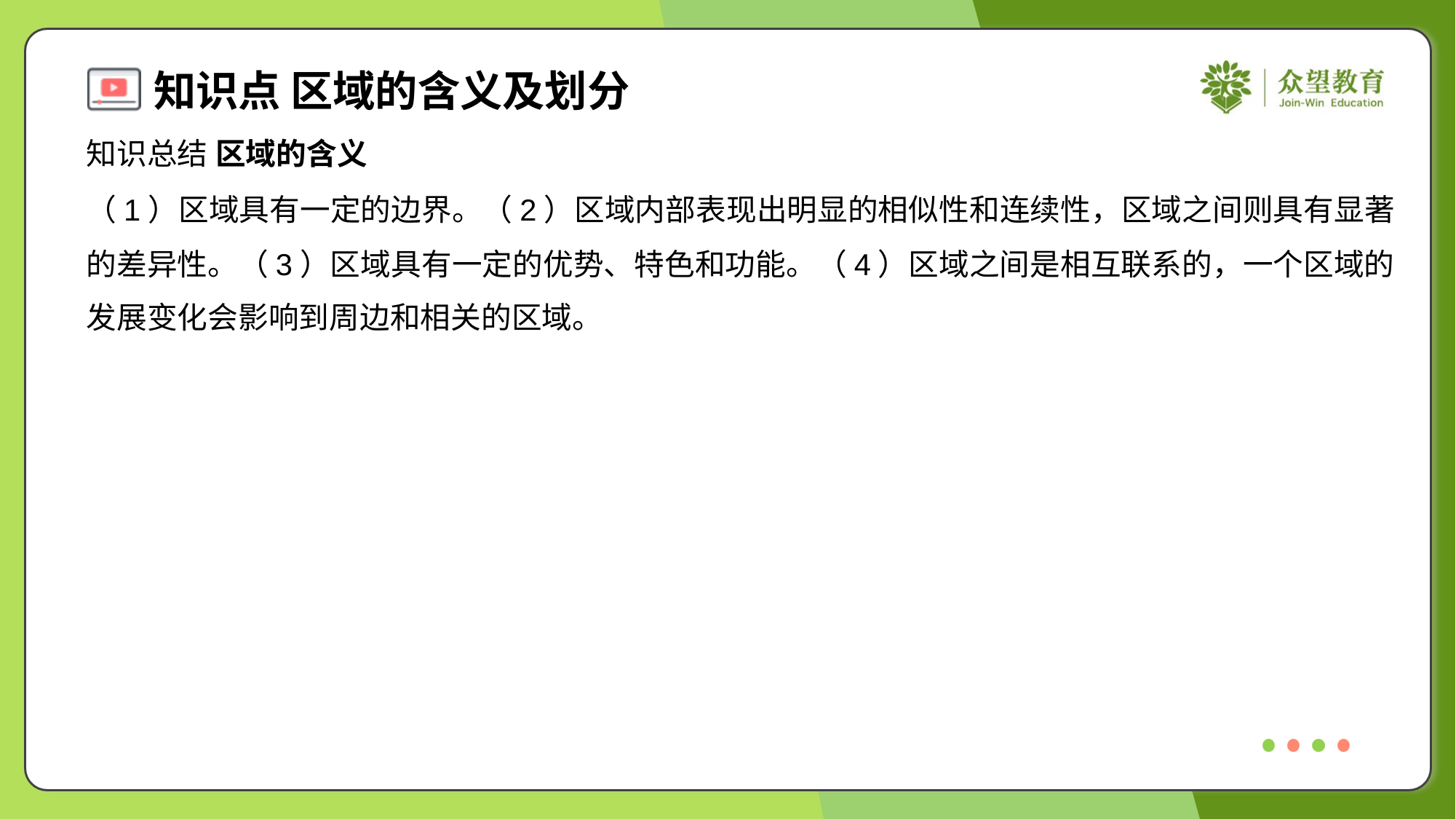

知识总结 区域的含义
（1）区域具有一定的边界。（2）区域内部表现出明显的相似性和连续性，区域之间则具有显著
的差异性。（3）区域具有一定的优势、特色和功能。（4）区域之间是相互联系的，一个区域的
发展变化会影响到周边和相关的区域。